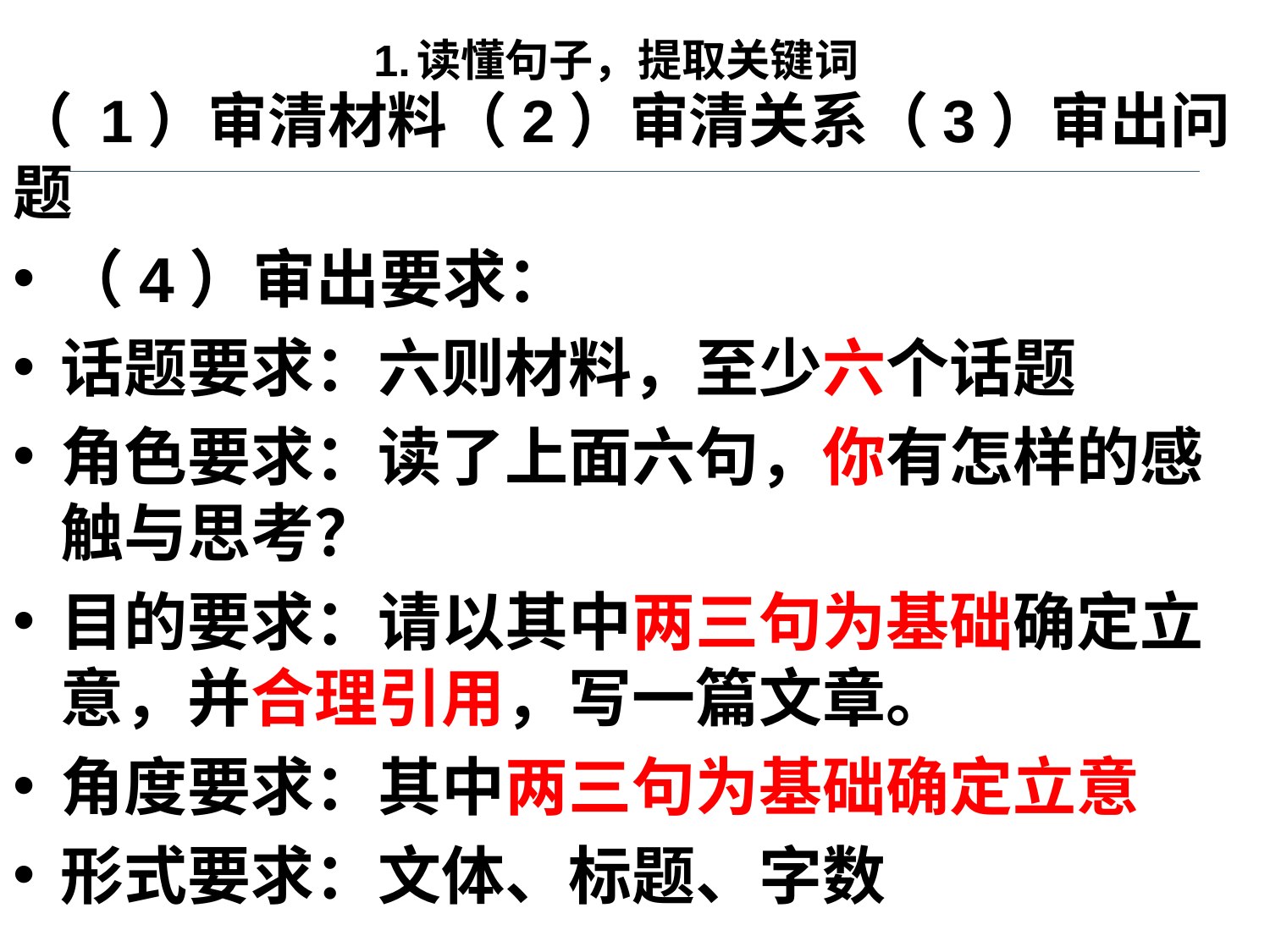

# 1.读懂句子，提取关键词
（ 1）审清材料（2）审清关系（3）审出问题
（4）审出要求：
话题要求：六则材料，至少六个话题
角色要求：读了上面六句，你有怎样的感触与思考？
目的要求：请以其中两三句为基础确定立意，并合理引用，写一篇文章。
角度要求：其中两三句为基础确定立意
形式要求：文体、标题、字数